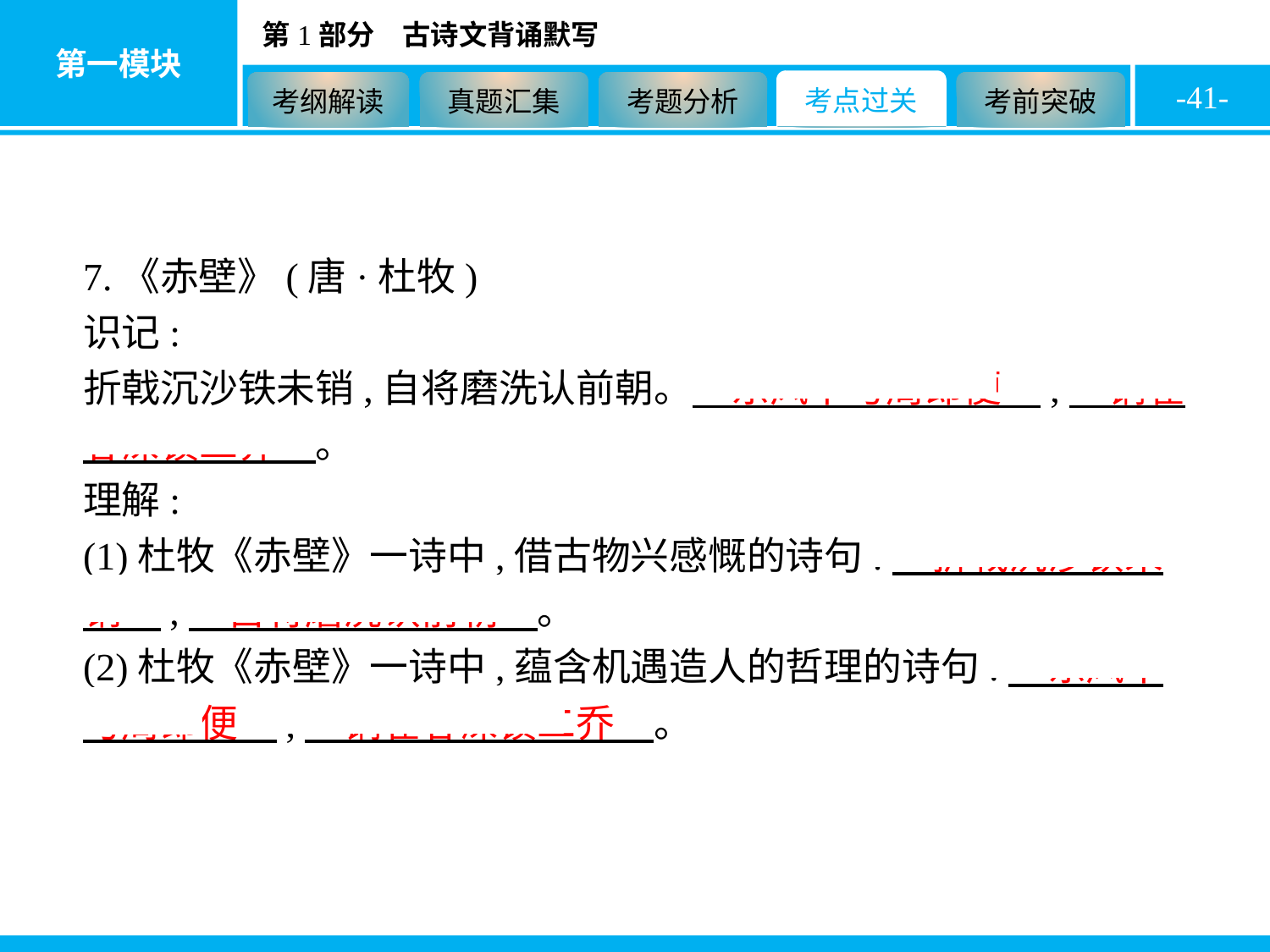

-41-
7.《赤壁》(唐·杜牧)
识记:
折戟沉沙铁未销,自将磨洗认前朝。　东风不与周郎便　,　铜雀春深锁二乔　。
理解:
(1)杜牧《赤壁》一诗中,借古物兴感慨的诗句:　折戟沉沙铁未销　,　自将磨洗认前朝　。
(2)杜牧《赤壁》一诗中,蕴含机遇造人的哲理的诗句:　东风不与周郎便　,　铜雀春深锁二乔　。